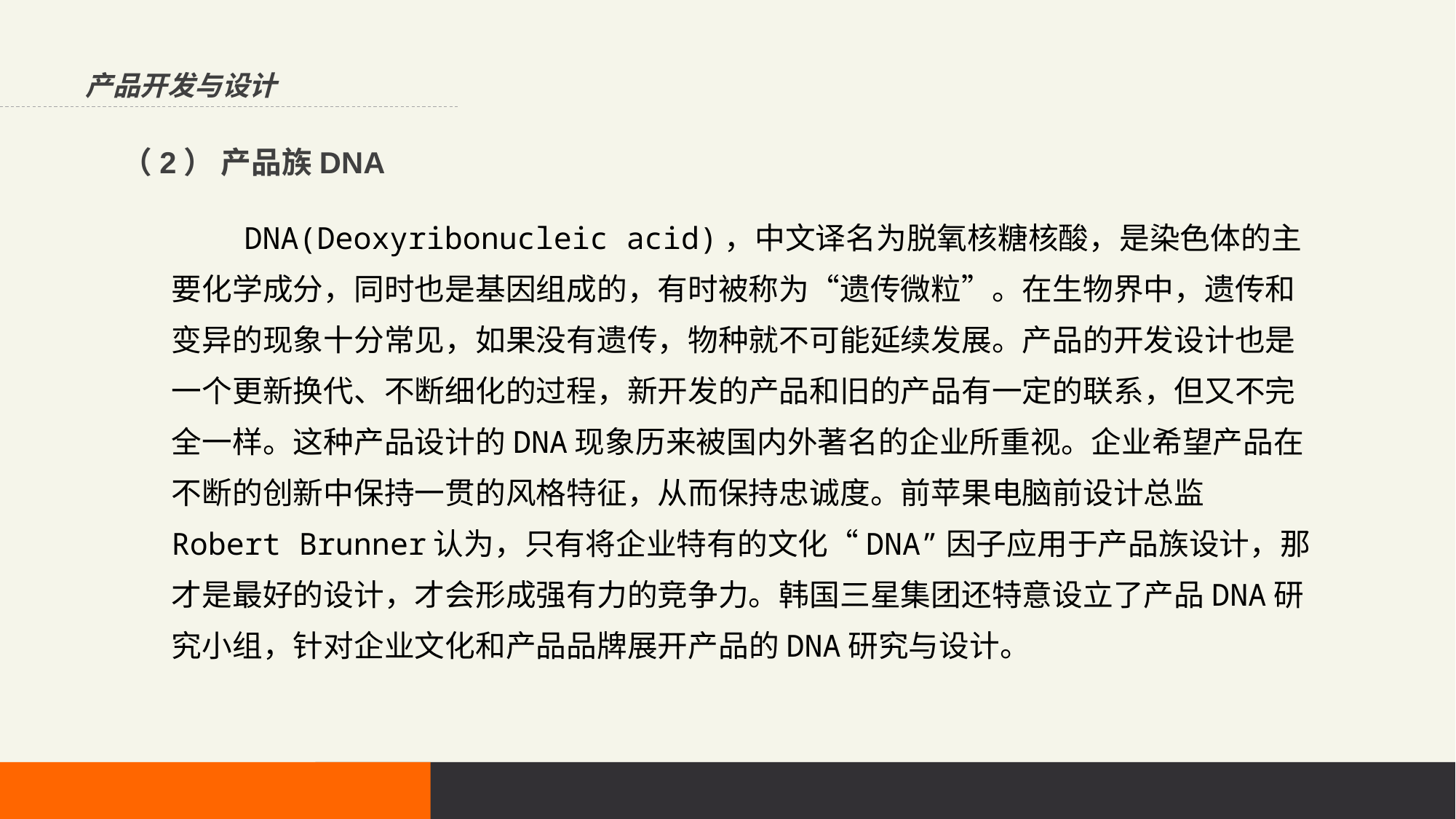

产品开发与设计
（2） 产品族DNA
    DNA(Deoxyribonucleic acid)，中文译名为脱氧核糖核酸，是染色体的主要化学成分，同时也是基因组成的，有时被称为“遗传微粒”。在生物界中，遗传和变异的现象十分常见，如果没有遗传，物种就不可能延续发展。产品的开发设计也是一个更新换代、不断细化的过程，新开发的产品和旧的产品有一定的联系，但又不完全一样。这种产品设计的DNA现象历来被国内外著名的企业所重视。企业希望产品在不断的创新中保持一贯的风格特征，从而保持忠诚度。前苹果电脑前设计总监Robert Brunner认为，只有将企业特有的文化“DNA”因子应用于产品族设计，那才是最好的设计，才会形成强有力的竞争力。韩国三星集团还特意设立了产品DNA研究小组，针对企业文化和产品品牌展开产品的DNA研究与设计。